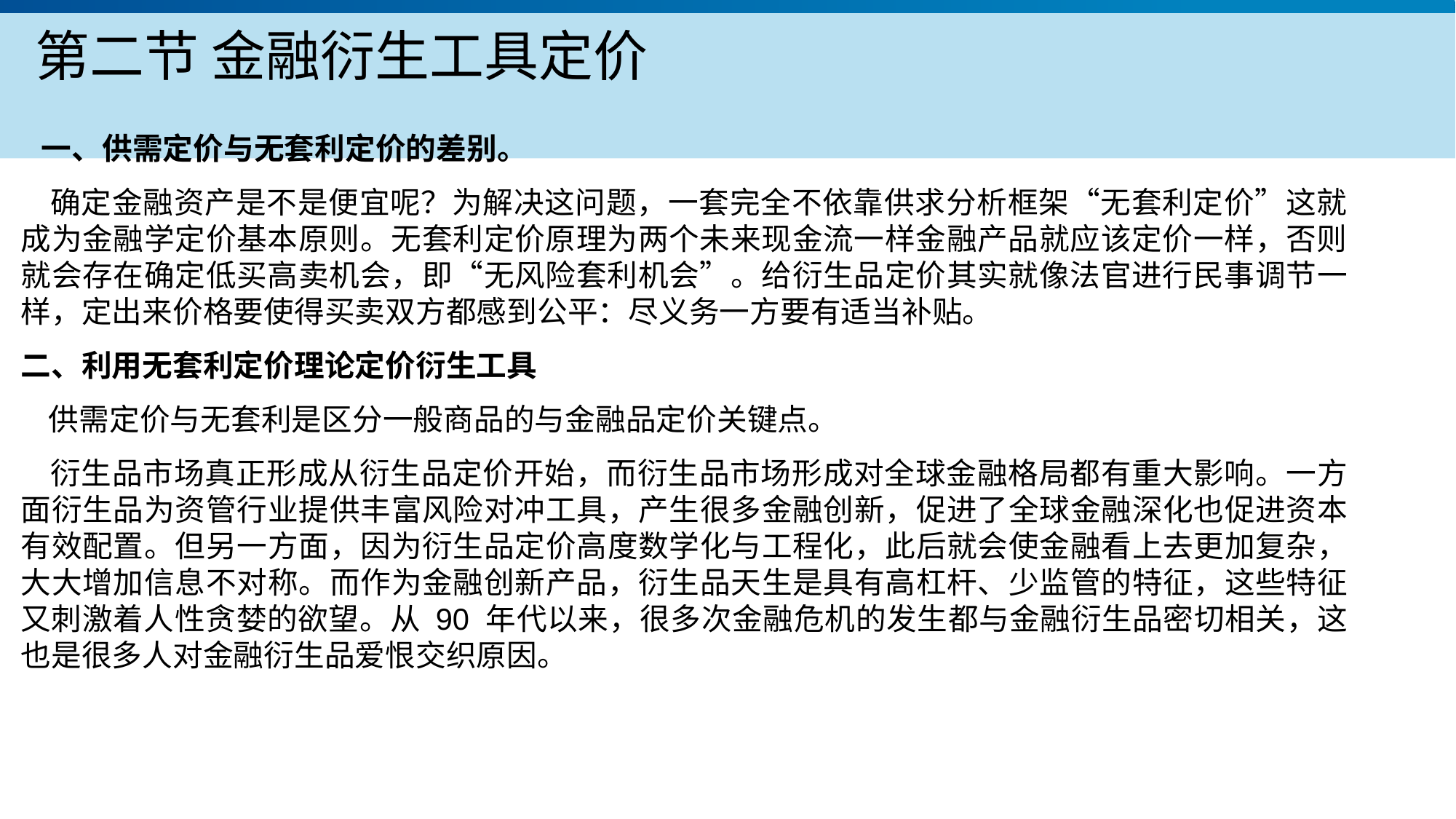

# 第二节 金融衍生工具定价
  一、供需定价与无套利定价的差别。
   确定金融资产是不是便宜呢？为解决这问题，一套完全不依靠供求分析框架“无套利定价”这就成为金融学定价基本原则。无套利定价原理为两个未来现金流一样金融产品就应该定价一样，否则就会存在确定低买高卖机会，即“无风险套利机会”。给衍生品定价其实就像法官进行民事调节一样，定出来价格要使得买卖双方都感到公平：尽义务一方要有适当补贴。
二、利用无套利定价理论定价衍生工具
   供需定价与无套利是区分一般商品的与金融品定价关键点。
   衍生品市场真正形成从衍生品定价开始，而衍生品市场形成对全球金融格局都有重大影响。一方面衍生品为资管行业提供丰富风险对冲工具，产生很多金融创新，促进了全球金融深化也促进资本有效配置。但另一方面，因为衍生品定价高度数学化与工程化，此后就会使金融看上去更加复杂，大大增加信息不对称。而作为金融创新产品，衍生品天生是具有高杠杆、少监管的特征，这些特征又刺激着人性贪婪的欲望。从 90 年代以来，很多次金融危机的发生都与金融衍生品密切相关，这也是很多人对金融衍生品爱恨交织原因。